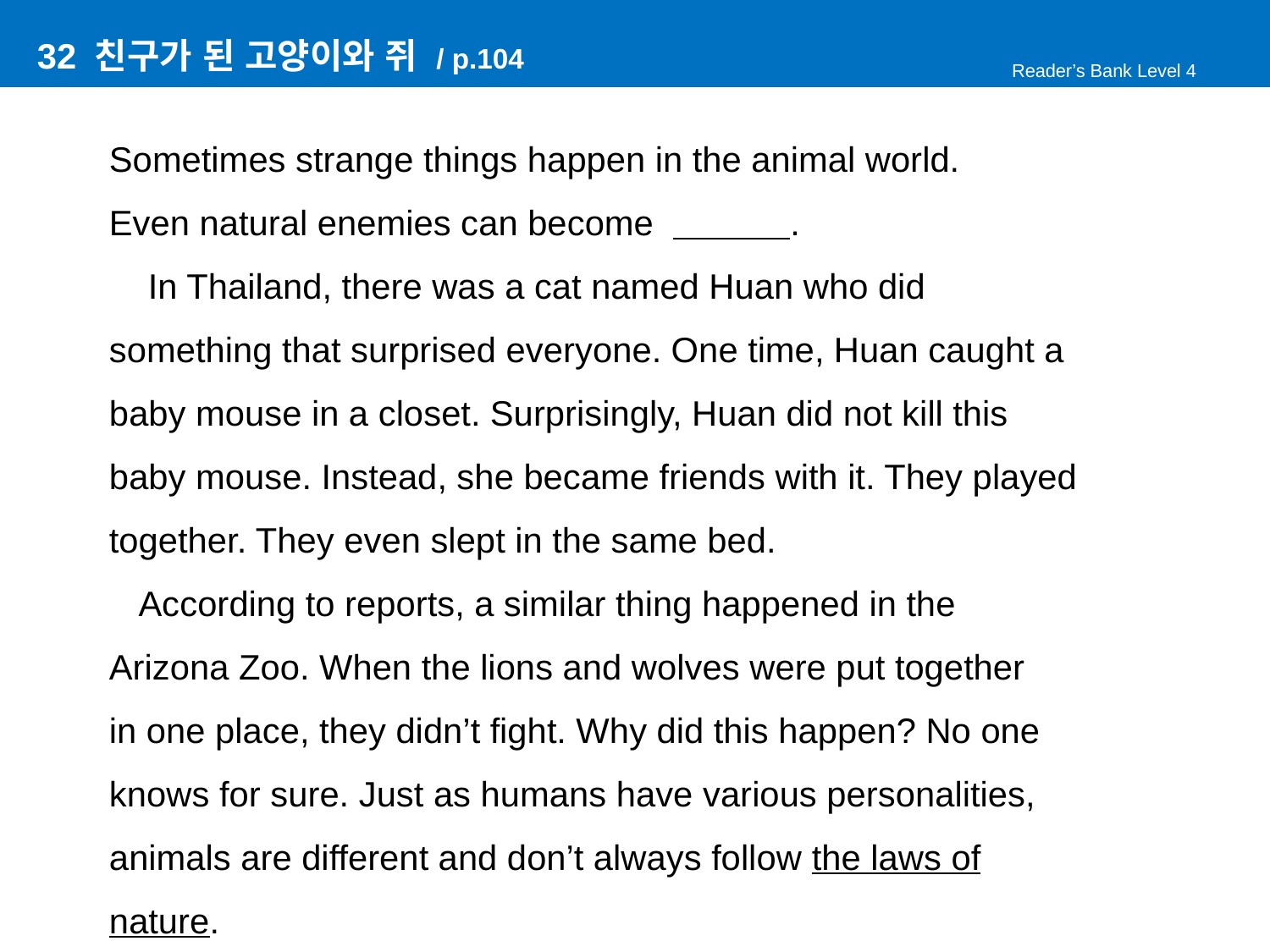

# 32 친구가 된 고양이와 쥐 / p.104
Reader’s Bank Level 4

Sometimes strange things happen in the animal world.
Even natural enemies can become              .
    In Thailand, there was a cat named Huan who did
something that surprised everyone. One time, Huan caught a
baby mouse in a closet. Surprisingly, Huan did not kill this
baby mouse. Instead, she became friends with it. They played
together. They even slept in the same bed.
   According to reports, a similar thing happened in the
Arizona Zoo. When the lions and wolves were put together
in one place, they didn’t fight. Why did this happen? No one
knows for sure. Just as humans have various personalities,
animals are different and don’t always follow the laws of
nature.